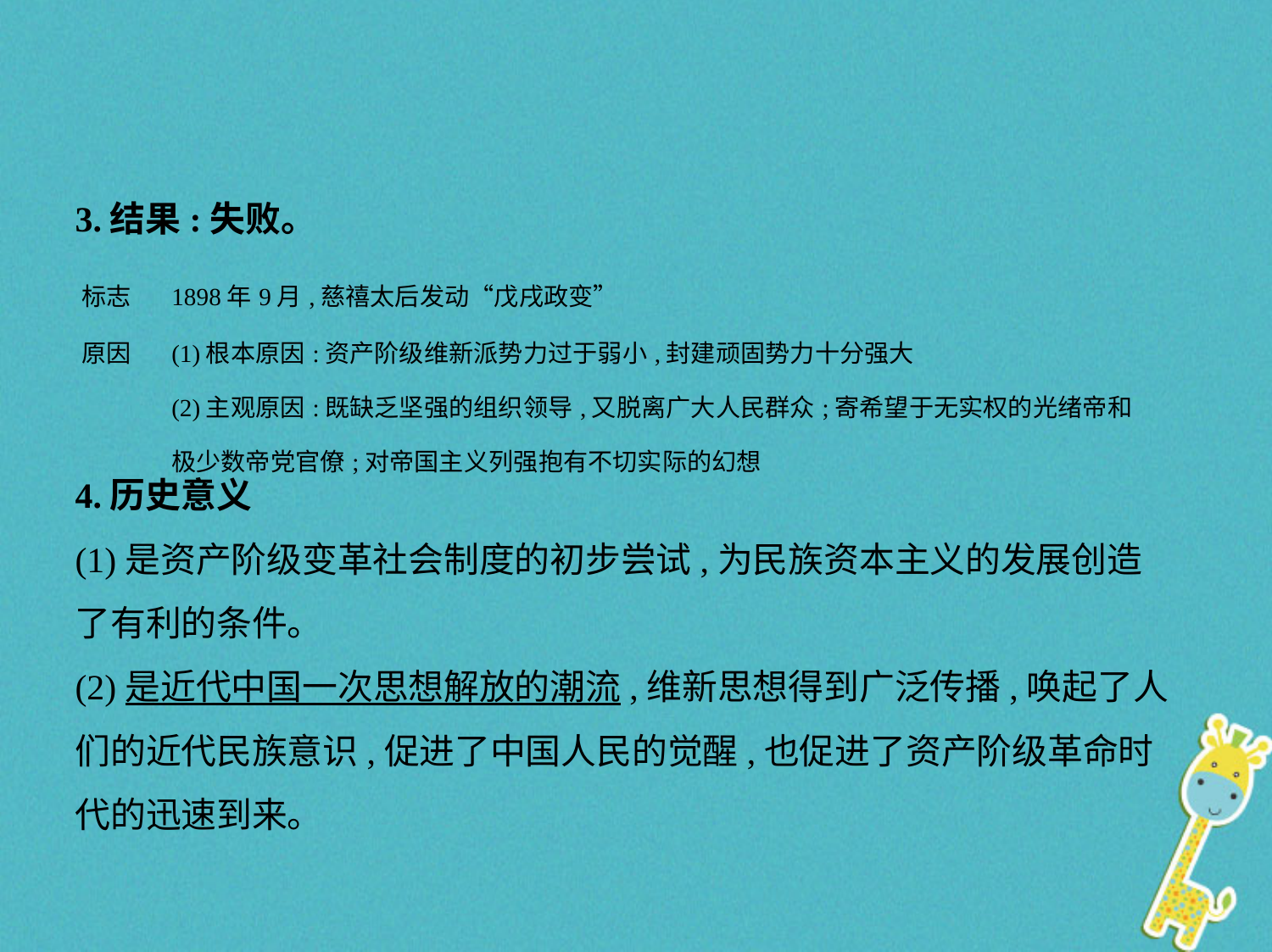

3.结果:失败。
| 标志 | 1898年9月,慈禧太后发动“戊戌政变” |
| --- | --- |
| 原因 | (1)根本原因:资产阶级维新派势力过于弱小,封建顽固势力十分强大 (2)主观原因:既缺乏坚强的组织领导,又脱离广大人民群众;寄希望于无实权的光绪帝和极少数帝党官僚;对帝国主义列强抱有不切实际的幻想 |
4.历史意义
(1)是资产阶级变革社会制度的初步尝试,为民族资本主义的发展创造
了有利的条件。
(2)是近代中国一次思想解放的潮流,维新思想得到广泛传播,唤起了人
们的近代民族意识,促进了中国人民的觉醒,也促进了资产阶级革命时
代的迅速到来。